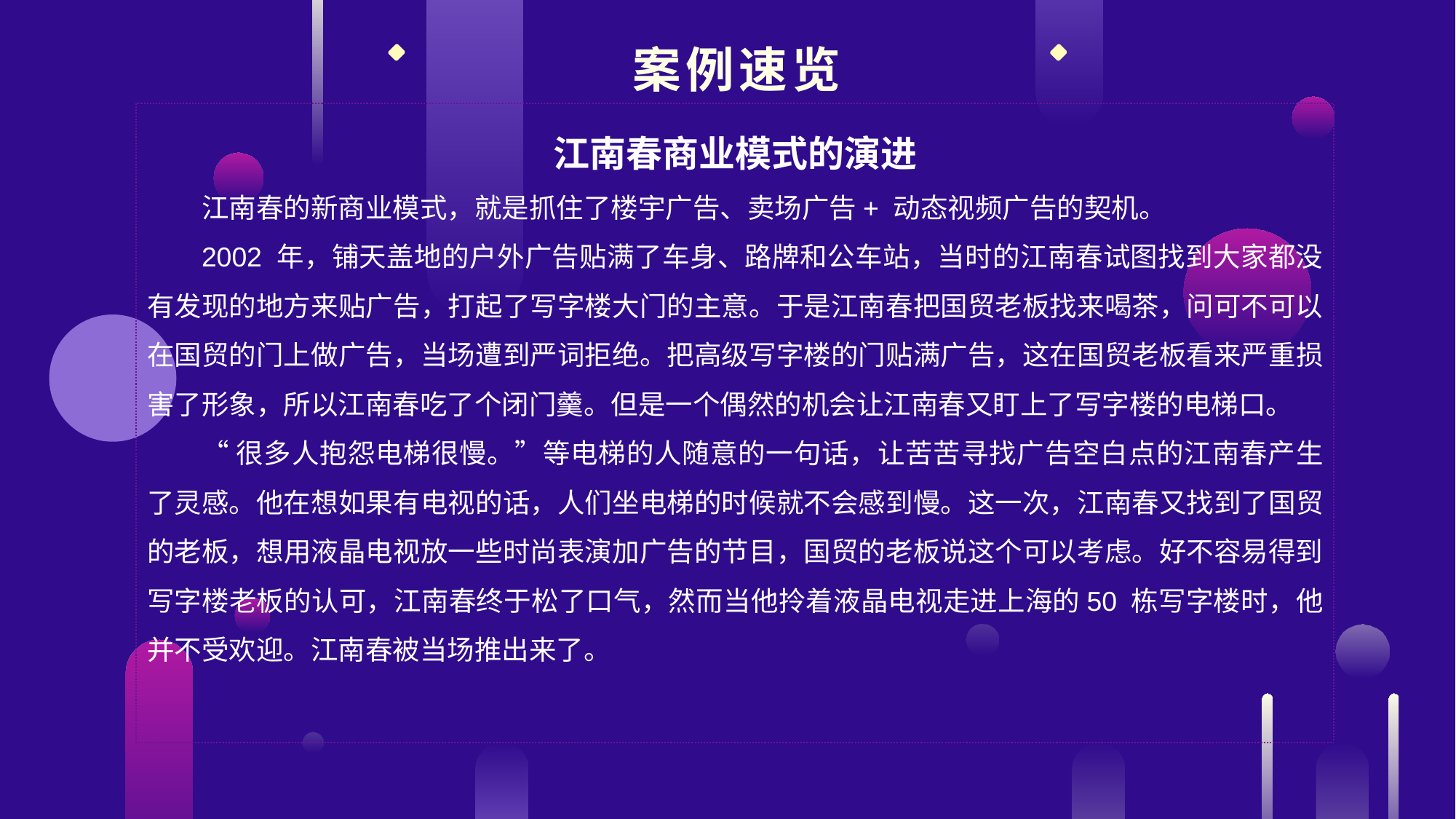

案例速览

江南春商业模式的演进
江南春的新商业模式，就是抓住了楼宇广告、卖场广告+ 动态视频广告的契机。
2002 年，铺天盖地的户外广告贴满了车身、路牌和公车站，当时的江南春试图找到大家都没有发现的地方来贴广告，打起了写字楼大门的主意。于是江南春把国贸老板找来喝茶，问可不可以在国贸的门上做广告，当场遭到严词拒绝。把高级写字楼的门贴满广告，这在国贸老板看来严重损害了形象，所以江南春吃了个闭门羹。但是一个偶然的机会让江南春又盯上了写字楼的电梯口。
“很多人抱怨电梯很慢。”等电梯的人随意的一句话，让苦苦寻找广告空白点的江南春产生了灵感。他在想如果有电视的话，人们坐电梯的时候就不会感到慢。这一次，江南春又找到了国贸的老板，想用液晶电视放一些时尚表演加广告的节目，国贸的老板说这个可以考虑。好不容易得到写字楼老板的认可，江南春终于松了口气，然而当他拎着液晶电视走进上海的50 栋写字楼时，他并不受欢迎。江南春被当场推出来了。